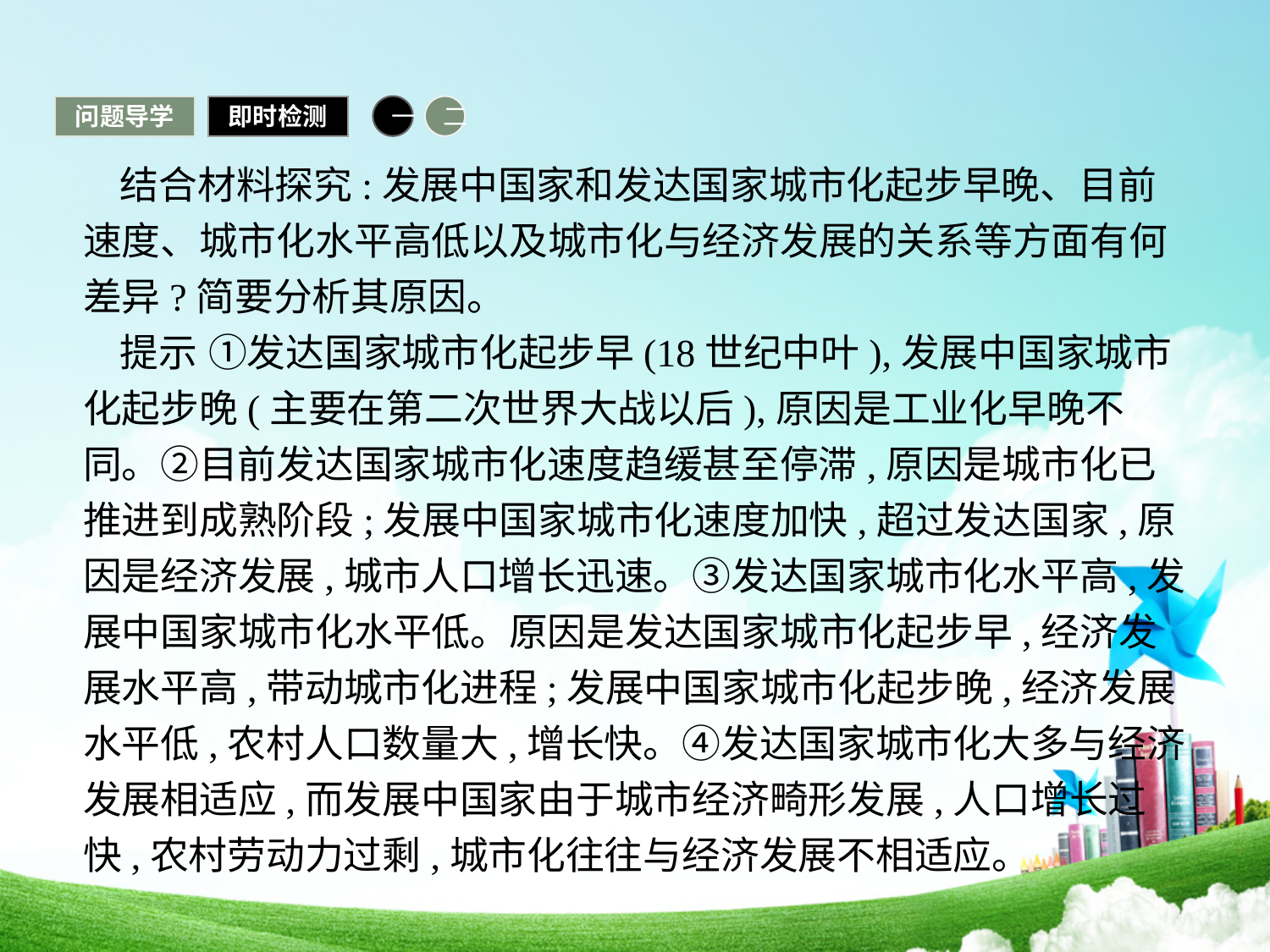

问题导学
即时检测
一
二
结合材料探究:发展中国家和发达国家城市化起步早晚、目前速度、城市化水平高低以及城市化与经济发展的关系等方面有何差异?简要分析其原因。
提示 ①发达国家城市化起步早(18世纪中叶),发展中国家城市化起步晚(主要在第二次世界大战以后),原因是工业化早晚不同。②目前发达国家城市化速度趋缓甚至停滞,原因是城市化已推进到成熟阶段;发展中国家城市化速度加快,超过发达国家,原因是经济发展,城市人口增长迅速。③发达国家城市化水平高,发展中国家城市化水平低。原因是发达国家城市化起步早,经济发展水平高,带动城市化进程;发展中国家城市化起步晚,经济发展水平低,农村人口数量大,增长快。④发达国家城市化大多与经济发展相适应,而发展中国家由于城市经济畸形发展,人口增长过快,农村劳动力过剩,城市化往往与经济发展不相适应。